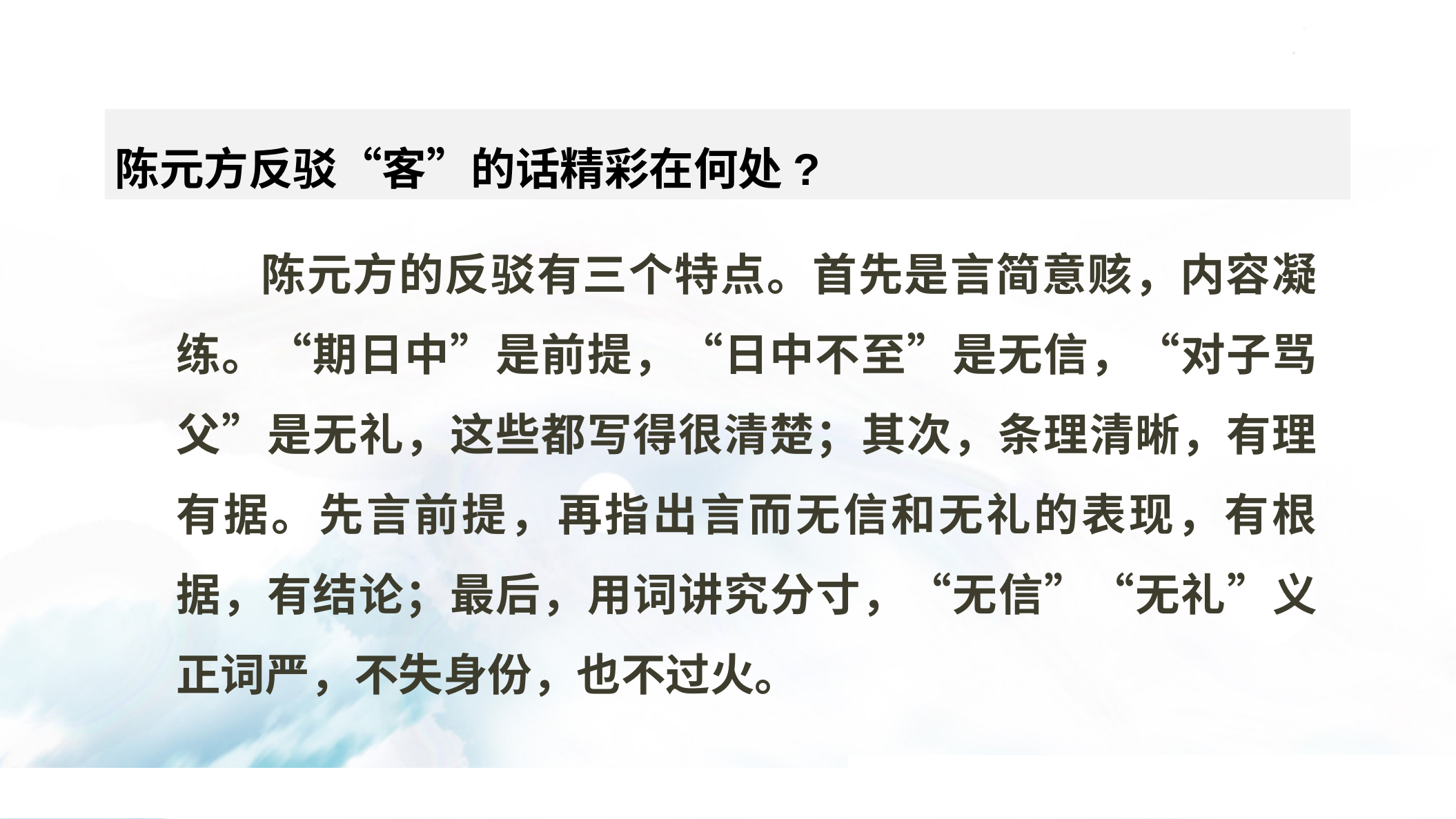

课文细读品味
陈元方反驳“客”的话精彩在何处?
陈元方的反驳有三个特点。首先是言简意赅，内容凝练。“期日中”是前提，“日中不至”是无信，“对子骂父”是无礼，这些都写得很清楚；其次，条理清晰，有理有据。先言前提，再指出言而无信和无礼的表现，有根据，有结论；最后，用词讲究分寸，“无信”“无礼”义正词严，不失身份，也不过火。